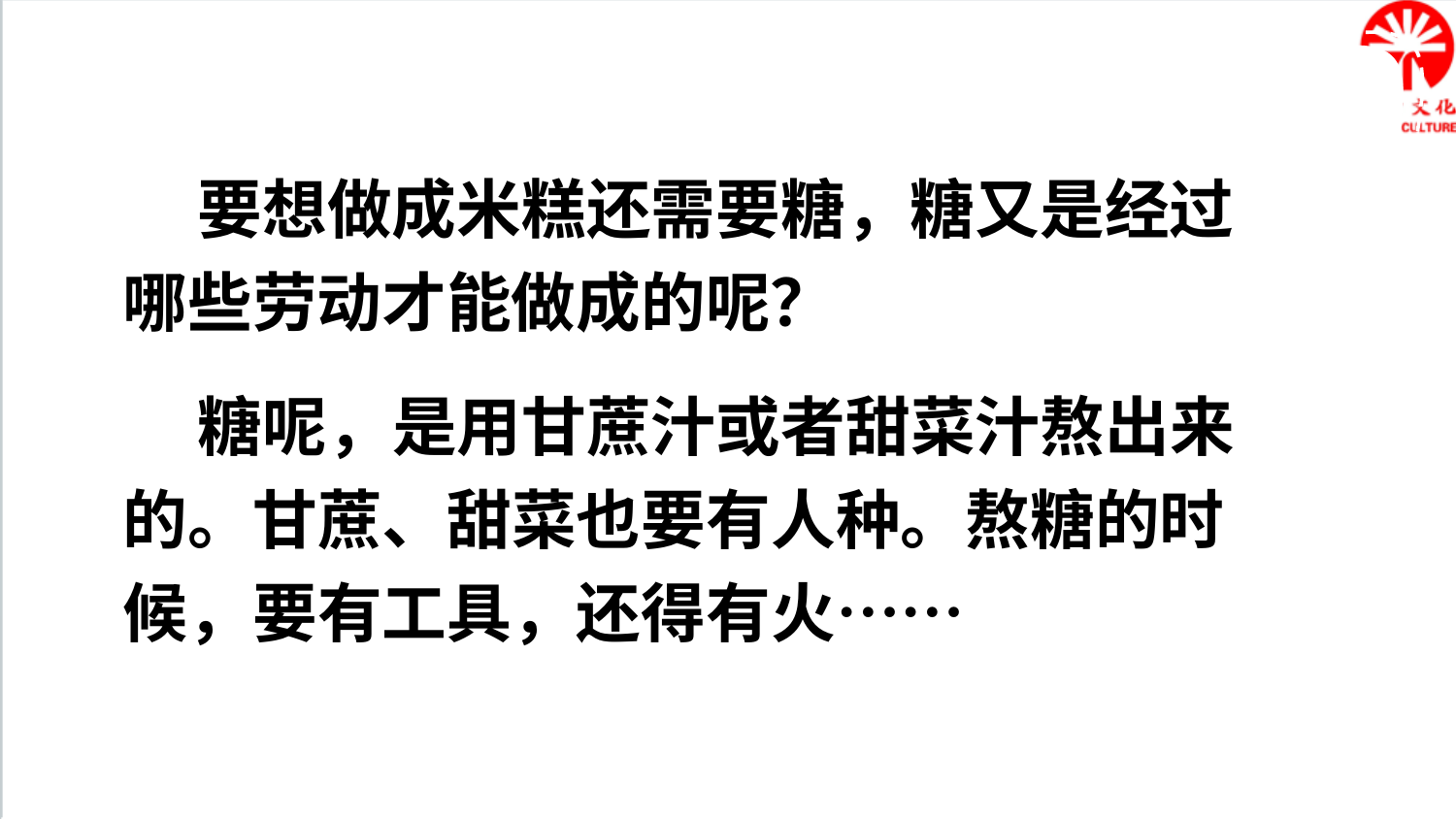

要想做成米糕还需要糖，糖又是经过哪些劳动才能做成的呢？
    糖呢，是用甘蔗汁或者甜菜汁熬出来的。甘蔗、甜菜也要有人种。熬糖的时候，要有工具，还得有火……